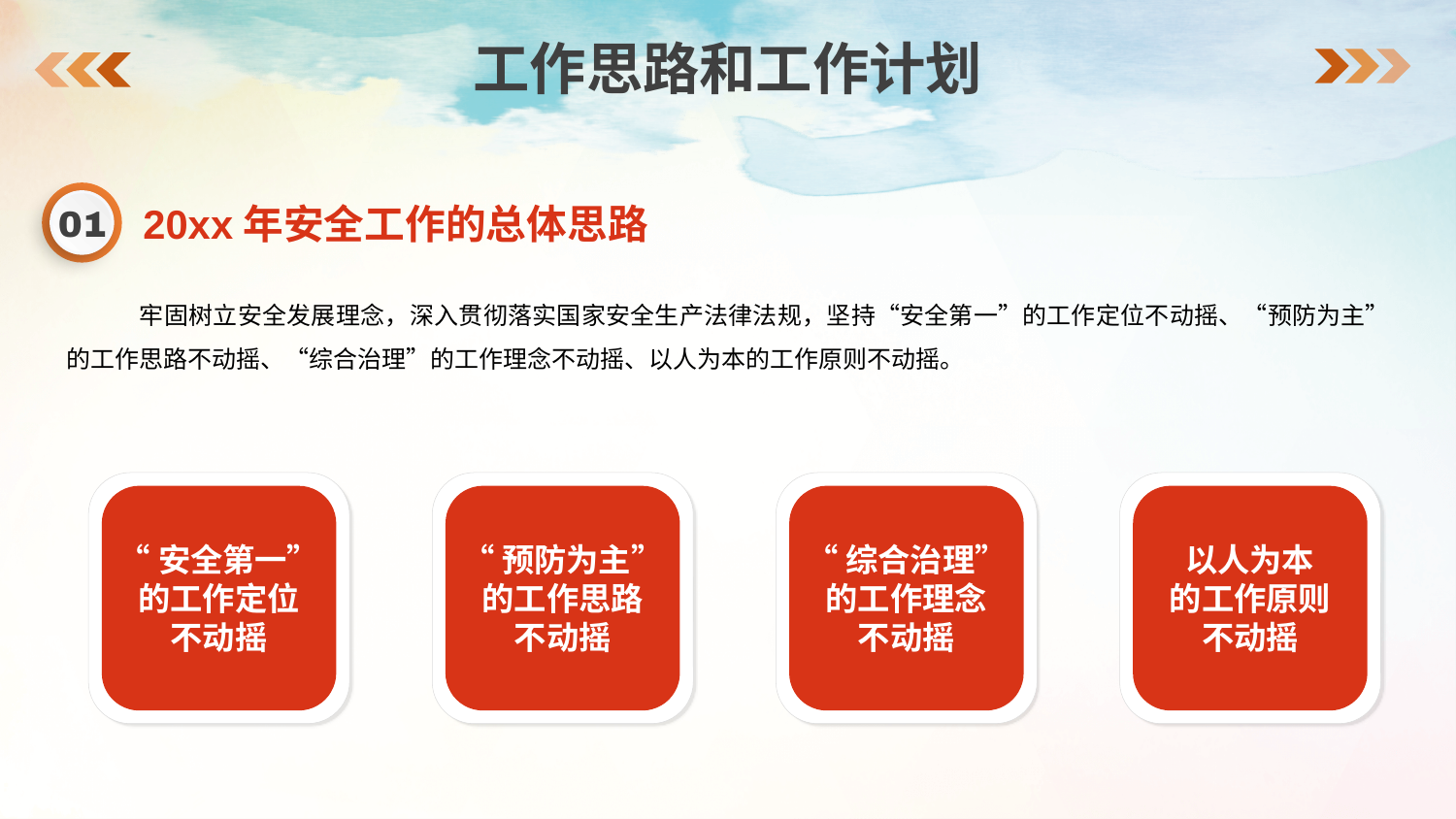

工作思路和工作计划

01
20xx年安全工作的总体思路
牢固树立安全发展理念，深入贯彻落实国家安全生产法律法规，坚持“安全第一”的工作定位不动摇、“预防为主”的工作思路不动摇、“综合治理”的工作理念不动摇、以人为本的工作原则不动摇。

“安全第一”
的工作定位
不动摇

“预防为主”的工作思路
不动摇

“综合治理”的工作理念
不动摇

以人为本
的工作原则
不动摇